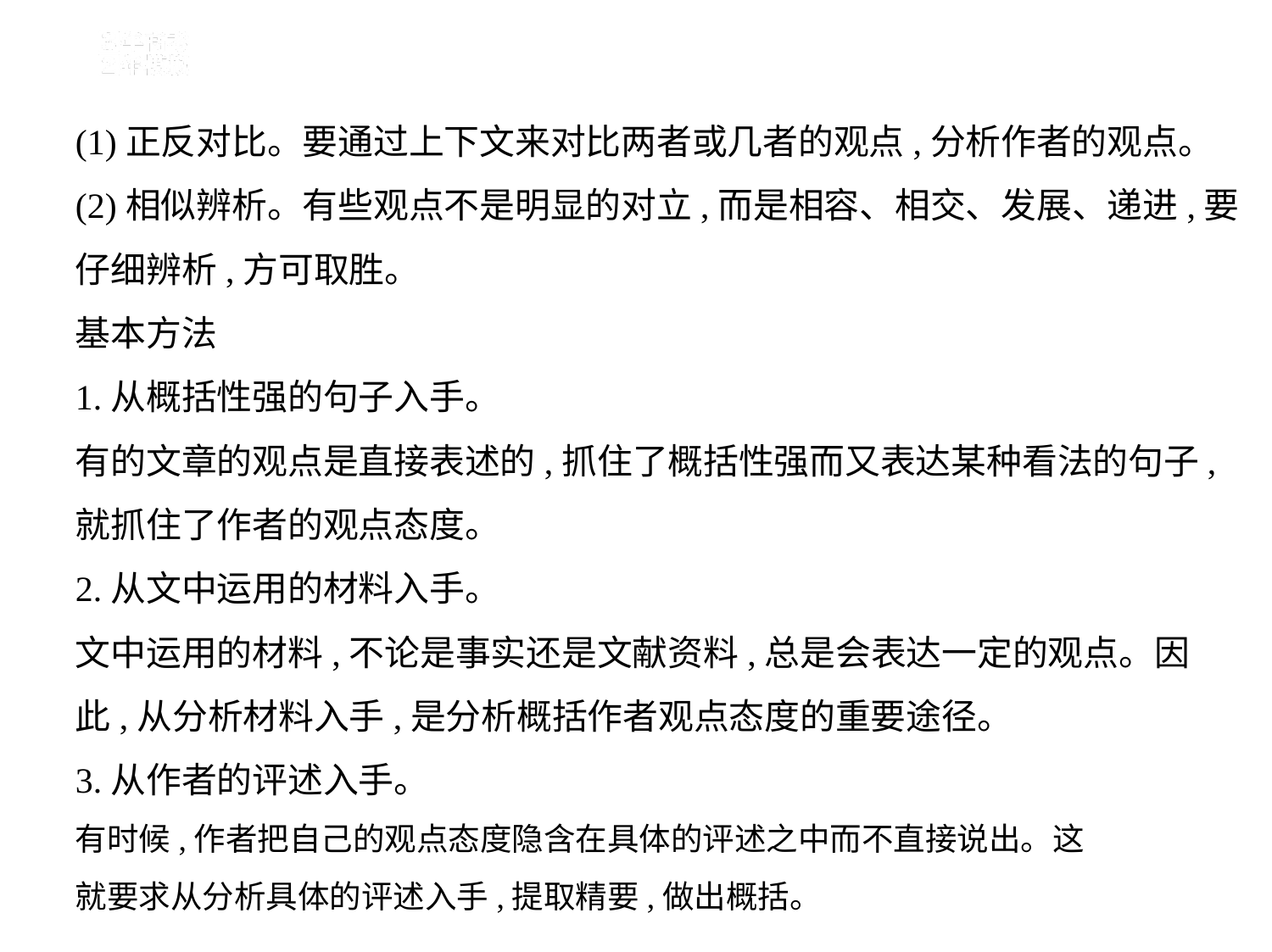

(1)正反对比。要通过上下文来对比两者或几者的观点,分析作者的观点。
(2)相似辨析。有些观点不是明显的对立,而是相容、相交、发展、递进,要
仔细辨析,方可取胜。
基本方法
1.从概括性强的句子入手。
有的文章的观点是直接表述的,抓住了概括性强而又表达某种看法的句子,
就抓住了作者的观点态度。
2.从文中运用的材料入手。
文中运用的材料,不论是事实还是文献资料,总是会表达一定的观点。因
此,从分析材料入手,是分析概括作者观点态度的重要途径。
3.从作者的评述入手。
有时候,作者把自己的观点态度隐含在具体的评述之中而不直接说出。这
就要求从分析具体的评述入手,提取精要,做出概括。